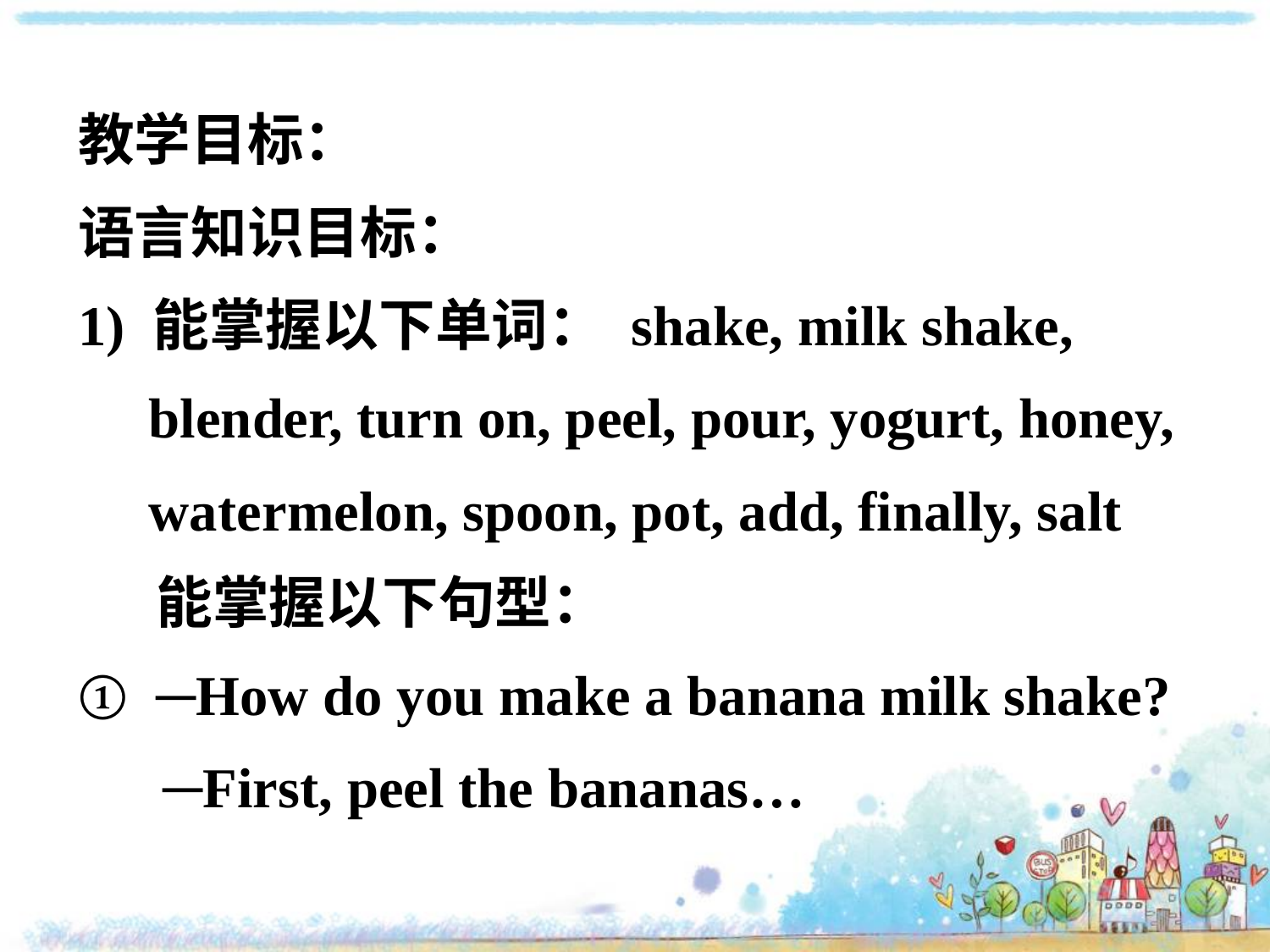

教学目标：
语言知识目标：
1) 能掌握以下单词： shake, milk shake,
     blender, turn on, peel, pour, yogurt, honey,
     watermelon, spoon, pot, add, finally, salt
     能掌握以下句型：
①  ─How do you make a banana milk shake?
      ─First, peel the bananas…